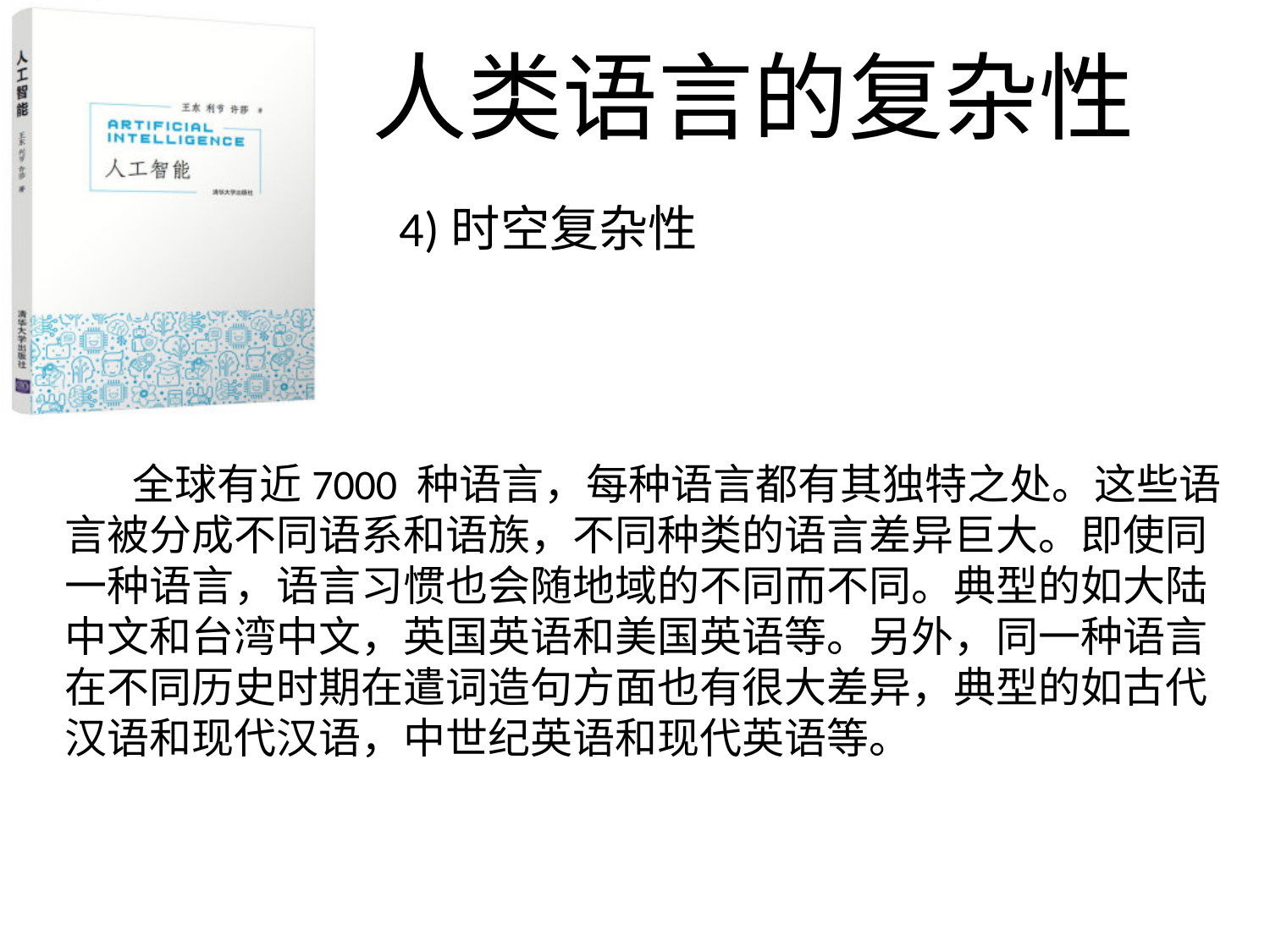

人类语言的复杂性
4)时空复杂性
      全球有近7000 种语言，每种语言都有其独特之处。这些语
言被分成不同语系和语族，不同种类的语言差异巨大。即使同一种语言，语言习惯也会随地域的不同而不同。典型的如大陆中文和台湾中文，英国英语和美国英语等。另外，同一种语言在不同历史时期在遣词造句方面也有很大差异，典型的如古代汉语和现代汉语，中世纪英语和现代英语等。